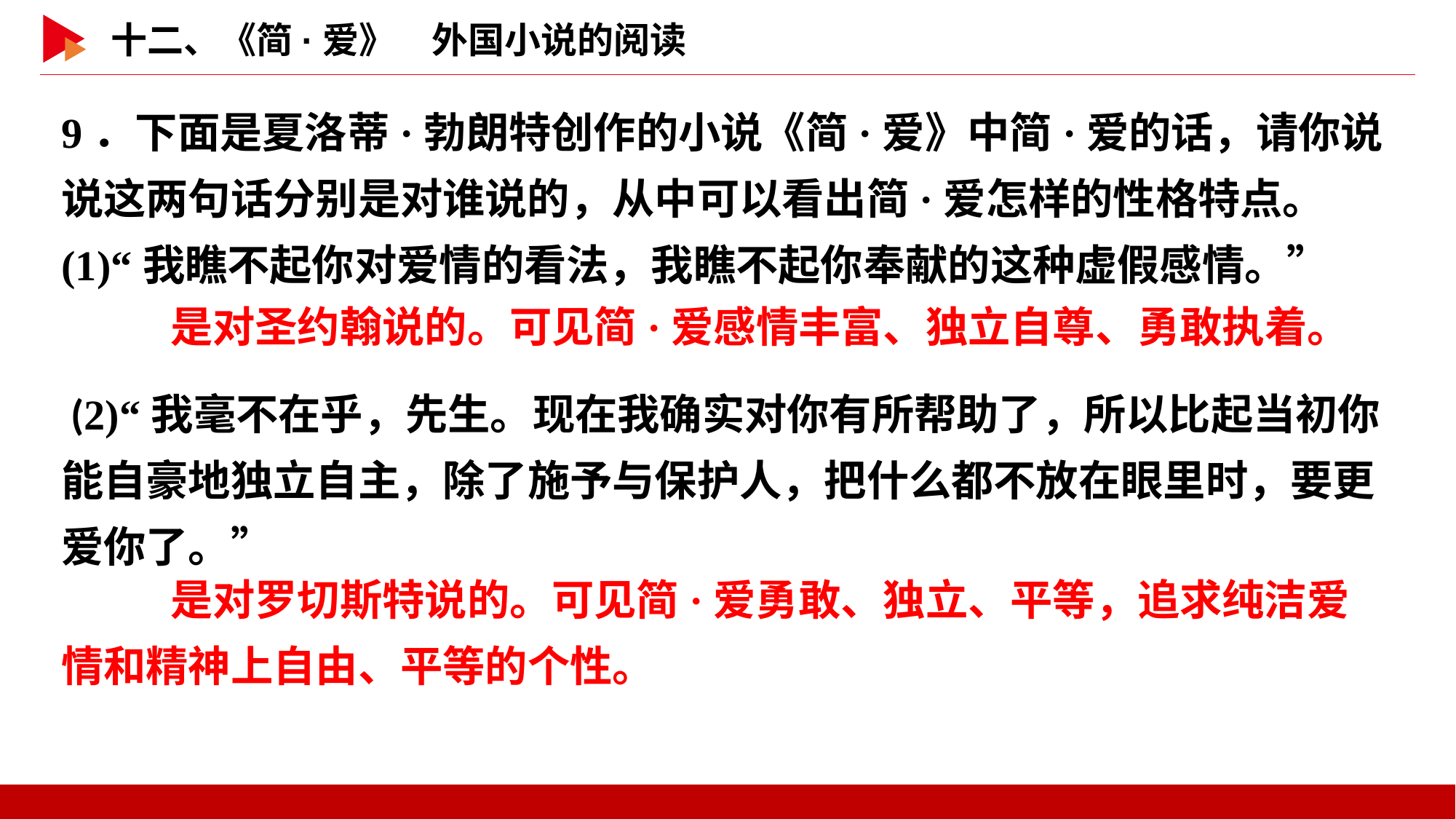

9．下面是夏洛蒂·勃朗特创作的小说《简·爱》中简·爱的话，请你说说这两句话分别是对谁说的，从中可以看出简·爱怎样的性格特点。
(1)“我瞧不起你对爱情的看法，我瞧不起你奉献的这种虚假感情。”

　	是对圣约翰说的。可见简·爱感情丰富、独立自尊、勇敢执着。
 (2)“我毫不在乎，先生。现在我确实对你有所帮助了，所以比起当初你能自豪地独立自主，除了施予与保护人，把什么都不放在眼里时，要更爱你了。”

　	是对罗切斯特说的。可见简·爱勇敢、独立、平等，追求纯洁爱情和精神上自由、平等的个性。